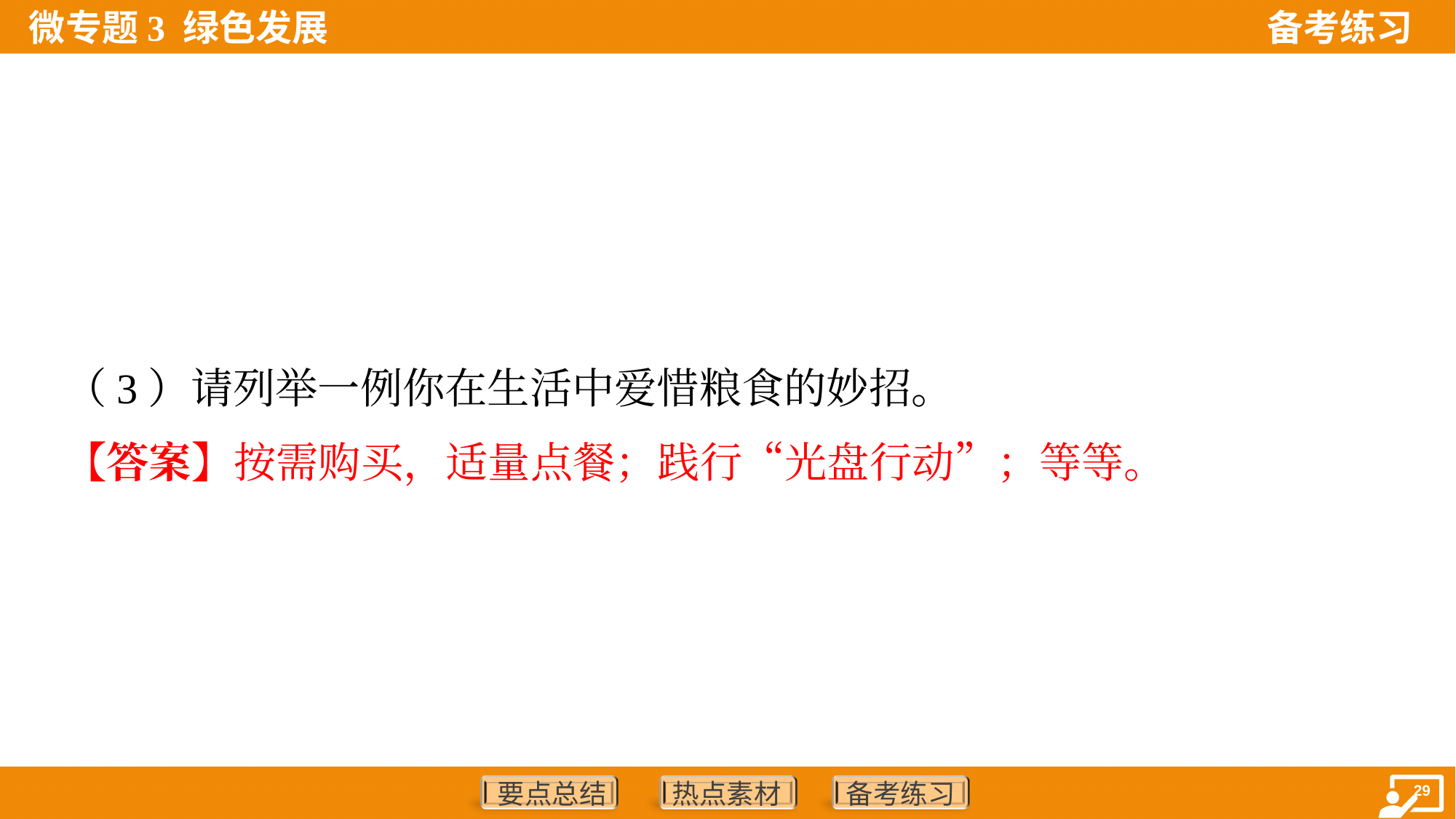

（3）请列举一例你在生活中爱惜粮食的妙招。
【答案】按需购买，适量点餐；践行“光盘行动”；等等。